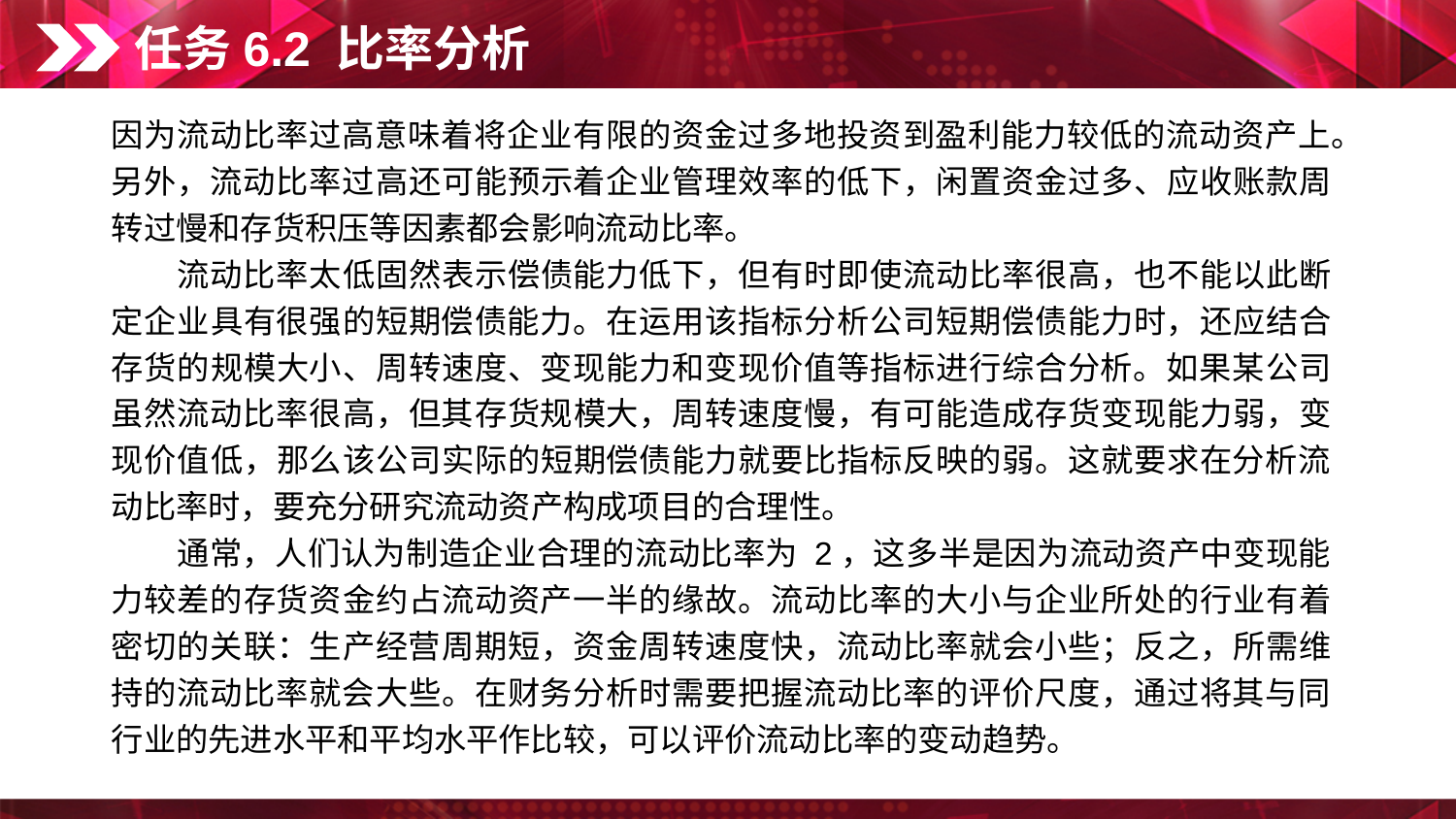

任务6.2 比率分析

因为流动比率过高意味着将企业有限的资金过多地投资到盈利能力较低的流动资产上。另外，流动比率过高还可能预示着企业管理效率的低下，闲置资金过多、应收账款周转过慢和存货积压等因素都会影响流动比率。
　　流动比率太低固然表示偿债能力低下，但有时即使流动比率很高，也不能以此断定企业具有很强的短期偿债能力。在运用该指标分析公司短期偿债能力时，还应结合存货的规模大小、周转速度、变现能力和变现价值等指标进行综合分析。如果某公司虽然流动比率很高，但其存货规模大，周转速度慢，有可能造成存货变现能力弱，变现价值低，那么该公司实际的短期偿债能力就要比指标反映的弱。这就要求在分析流动比率时，要充分研究流动资产构成项目的合理性。
　　通常，人们认为制造企业合理的流动比率为 2，这多半是因为流动资产中变现能力较差的存货资金约占流动资产一半的缘故。流动比率的大小与企业所处的行业有着密切的关联：生产经营周期短，资金周转速度快，流动比率就会小些；反之，所需维持的流动比率就会大些。在财务分析时需要把握流动比率的评价尺度，通过将其与同行业的先进水平和平均水平作比较，可以评价流动比率的变动趋势。